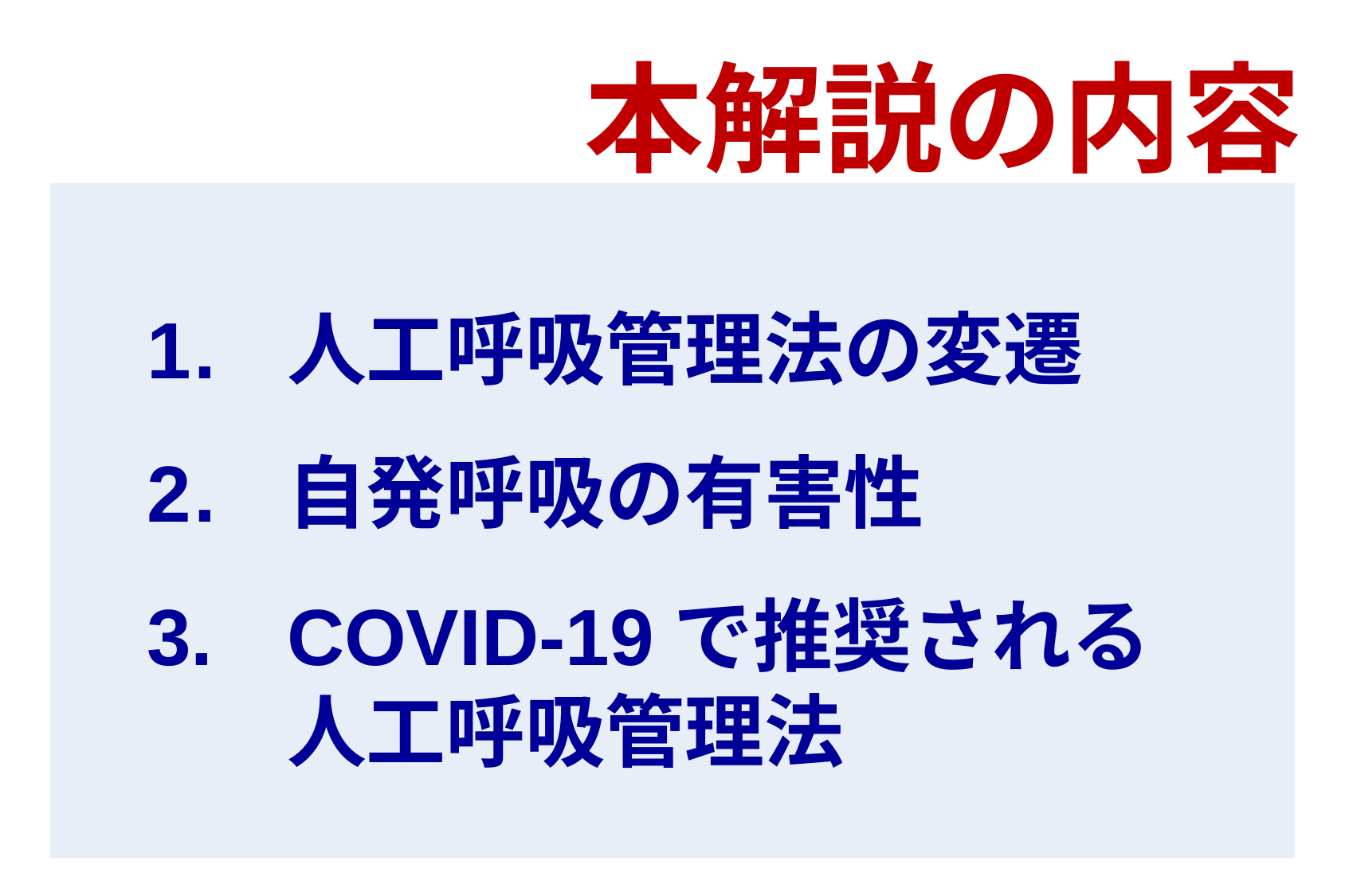

本解説の内容

人工呼吸管理法の変遷

自発呼吸の有害性

COVID-19で推奨される人工呼吸管理法